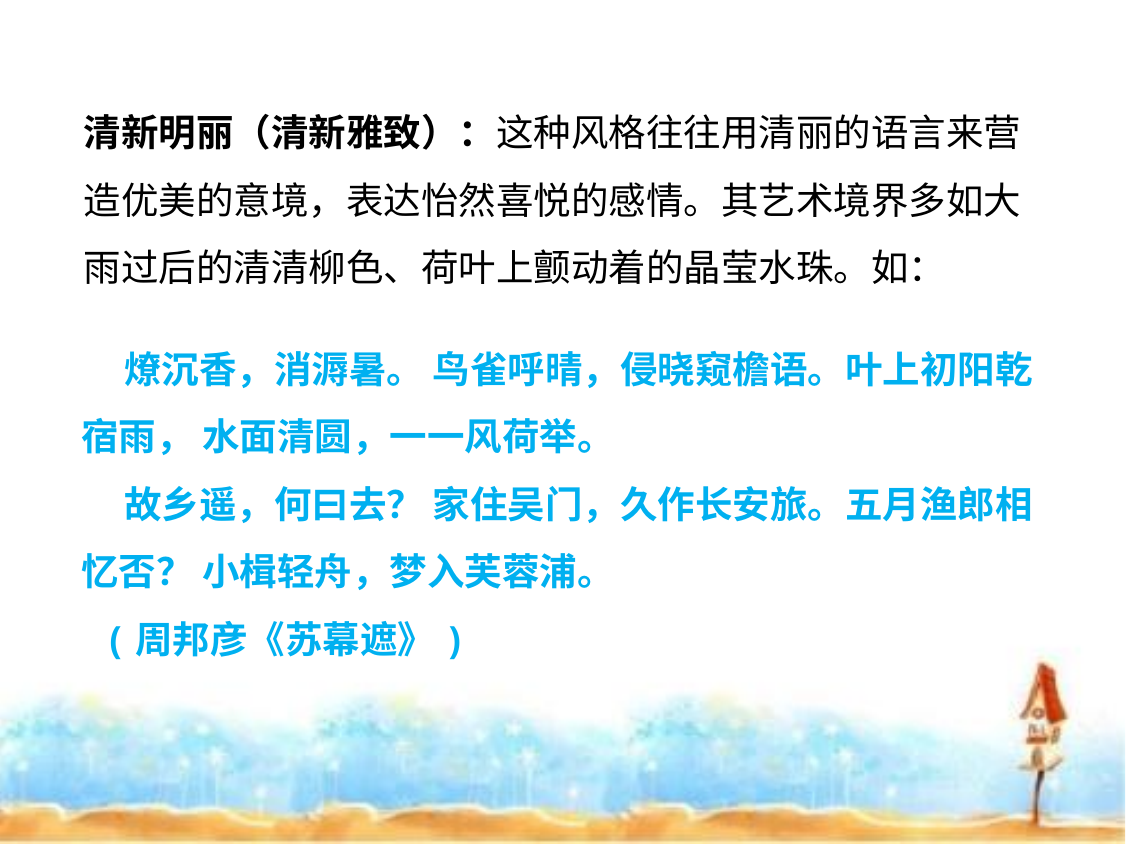

清新明丽（清新雅致）：这种风格往往用清丽的语言来营造优美的意境，表达怡然喜悦的感情。其艺术境界多如大雨过后的清清柳色、荷叶上颤动着的晶莹水珠。如：
    燎沉香，消溽暑。 鸟雀呼晴，侵晓窥檐语。叶上初阳乾宿雨， 水面清圆，一一风荷举。
    故乡遥，何曰去？ 家住吴门，久作长安旅。五月渔郎相忆否？ 小楫轻舟，梦入芙蓉浦。
 (周邦彦《苏幕遮》)